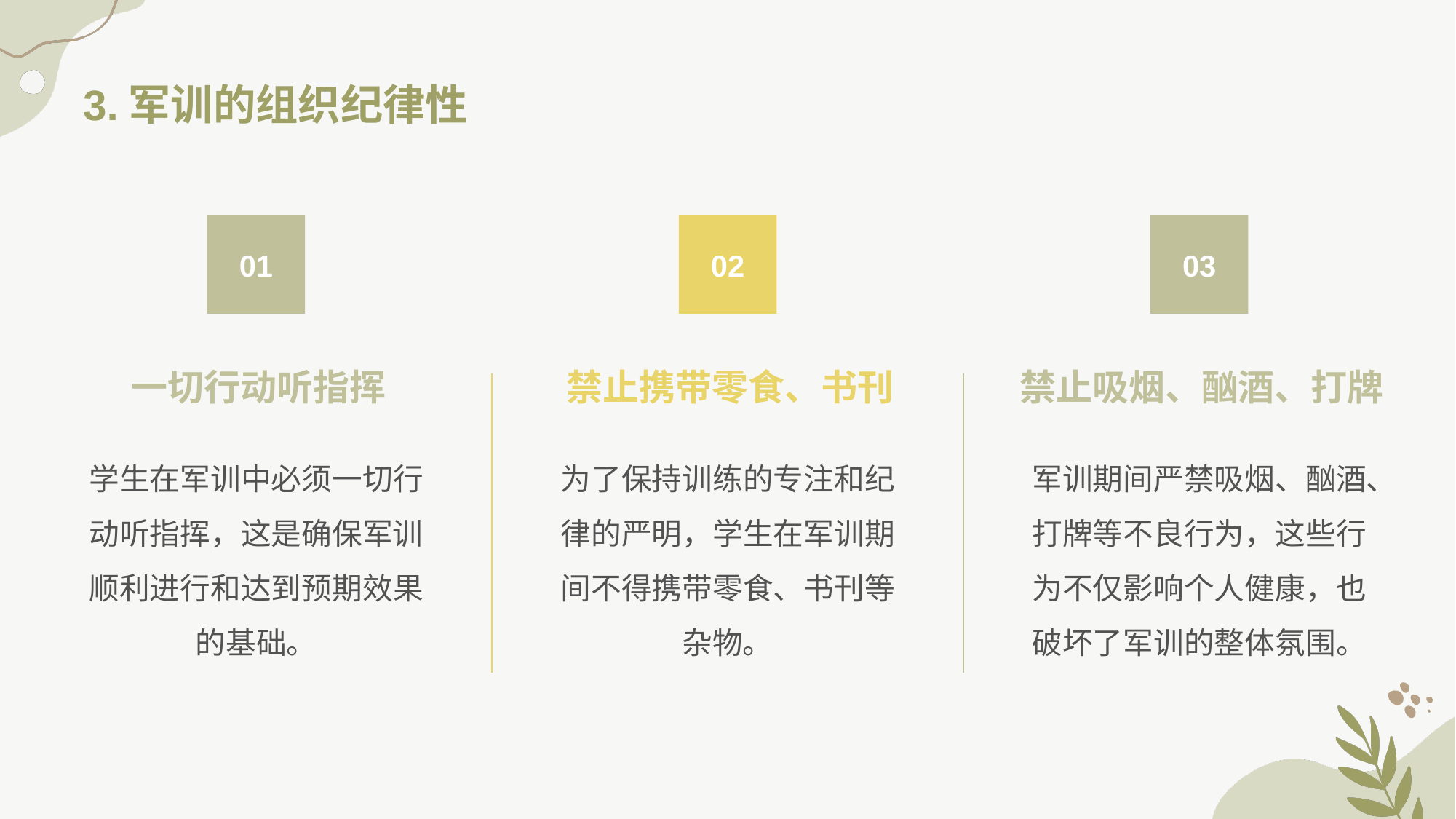

3.军训的组织纪律性
01
02
03
一切行动听指挥
禁止携带零食、书刊
禁止吸烟、酗酒、打牌
学生在军训中必须一切行动听指挥，这是确保军训顺利进行和达到预期效果的基础。
为了保持训练的专注和纪律的严明，学生在军训期间不得携带零食、书刊等杂物。
军训期间严禁吸烟、酗酒、打牌等不良行为，这些行为不仅影响个人健康，也破坏了军训的整体氛围。